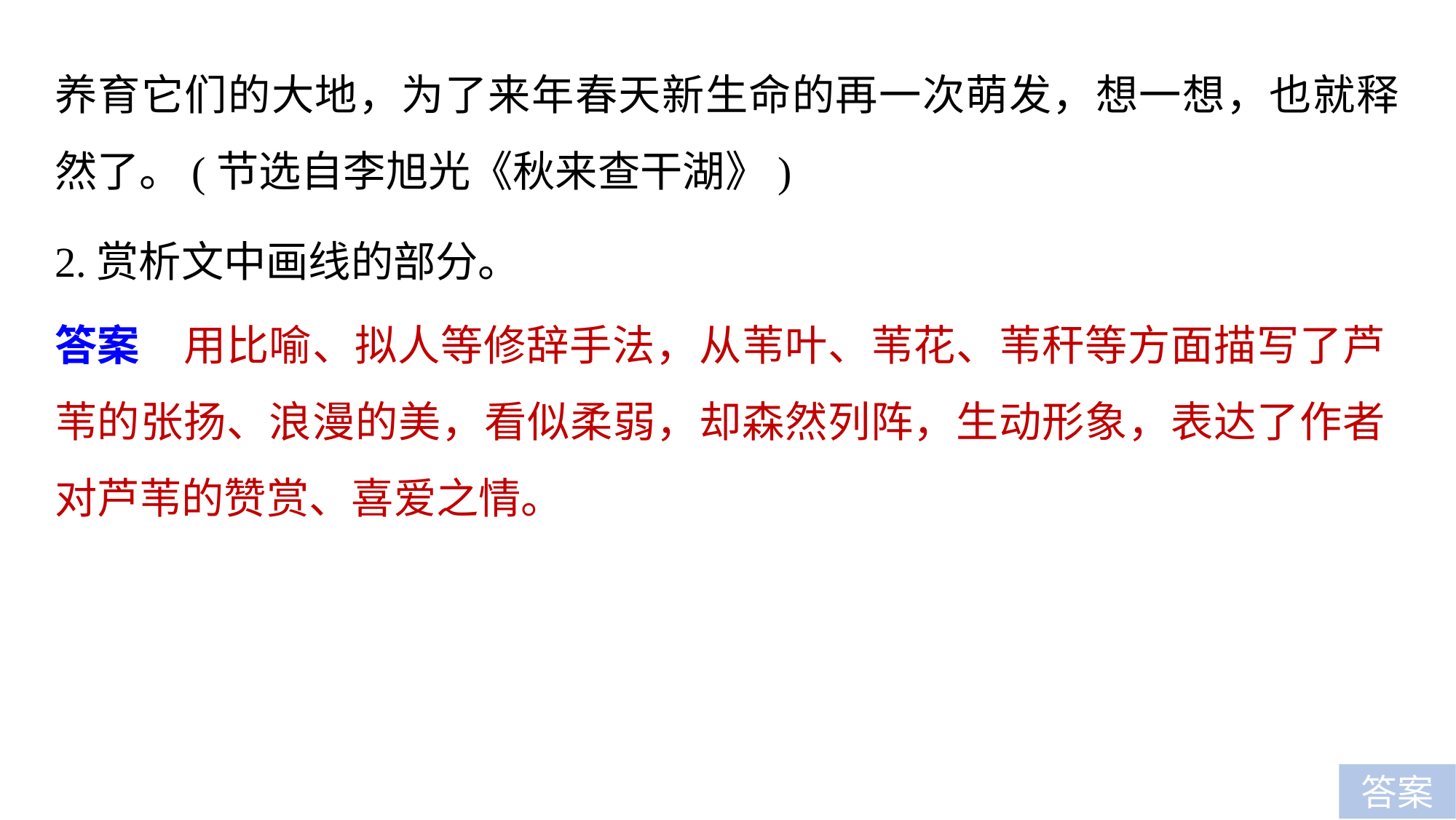

养育它们的大地，为了来年春天新生命的再一次萌发，想一想，也就释然了。(节选自李旭光《秋来查干湖》)
2.赏析文中画线的部分。
答案　用比喻、拟人等修辞手法，从苇叶、苇花、苇秆等方面描写了芦苇的张扬、浪漫的美，看似柔弱，却森然列阵，生动形象，表达了作者对芦苇的赞赏、喜爱之情。
答案